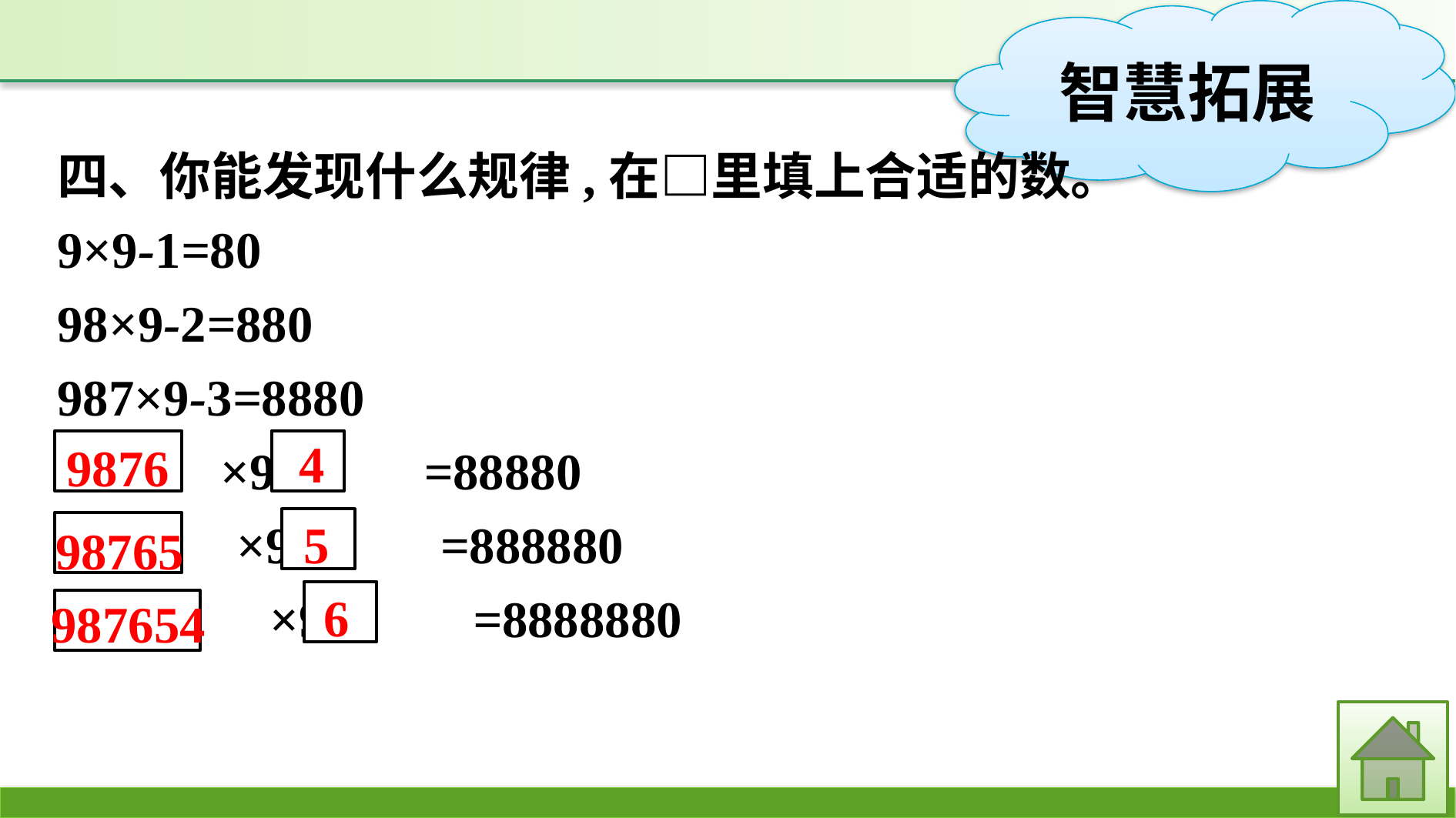

四、你能发现什么规律,在□里填上合适的数。
9×9-1=80
98×9-2=880
987×9-3=8880
          ×9-        =88880
           ×9-        =888880
             ×9-        =8888880
4
9876

5
98765

6
987654